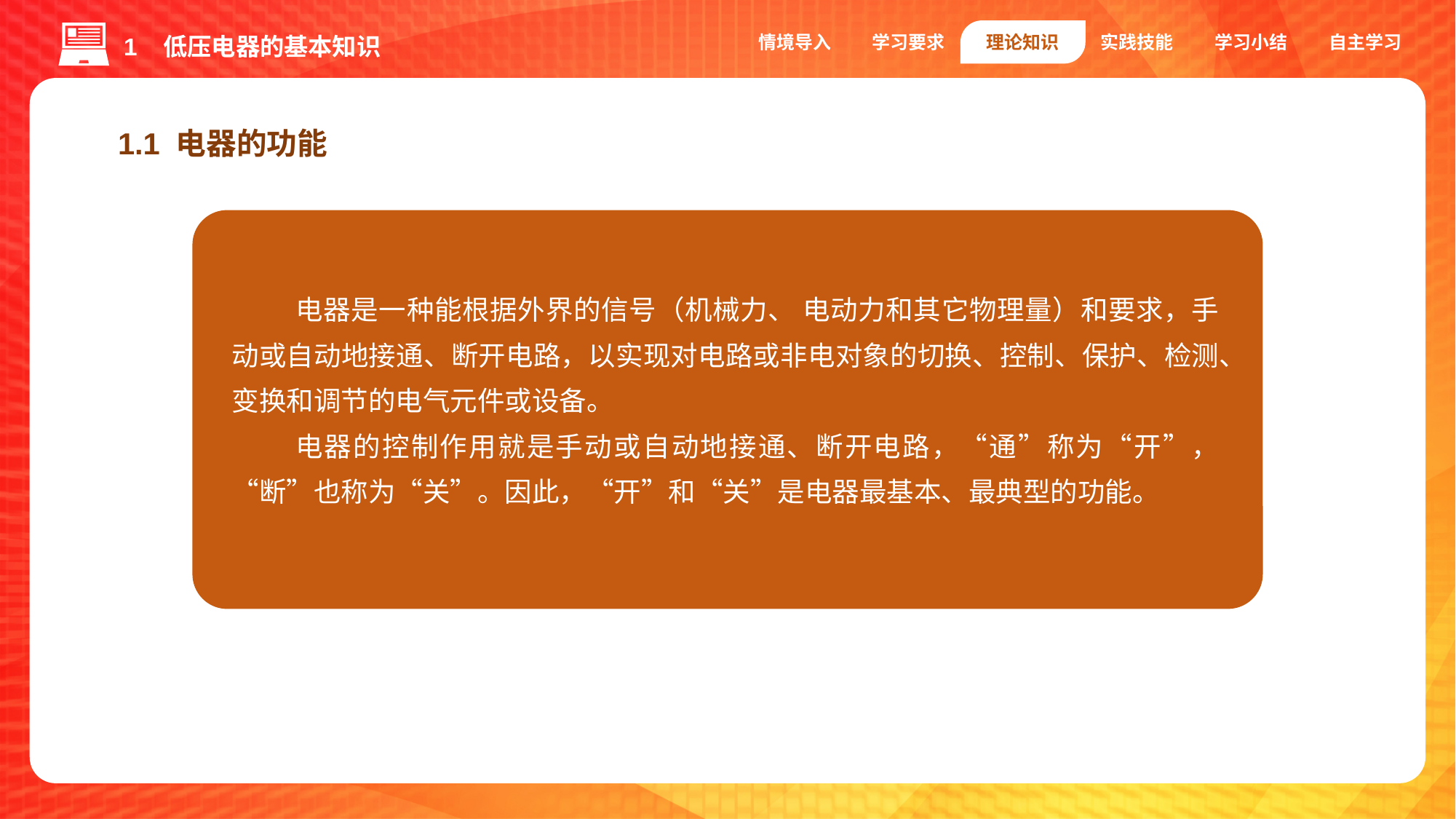

情境导入
学习要求
理论知识
实践技能
学习小结
自主学习

1   低压电器的基本知识
1.1 电器的功能

电器是一种能根据外界的信号（机械力、 电动力和其它物理量）和要求，手动或自动地接通、断开电路，以实现对电路或非电对象的切换、控制、保护、检测、变换和调节的电气元件或设备。
电器的控制作用就是手动或自动地接通、断开电路，“通”称为“开”，“断”也称为“关”。因此，“开”和“关”是电器最基本、最典型的功能。